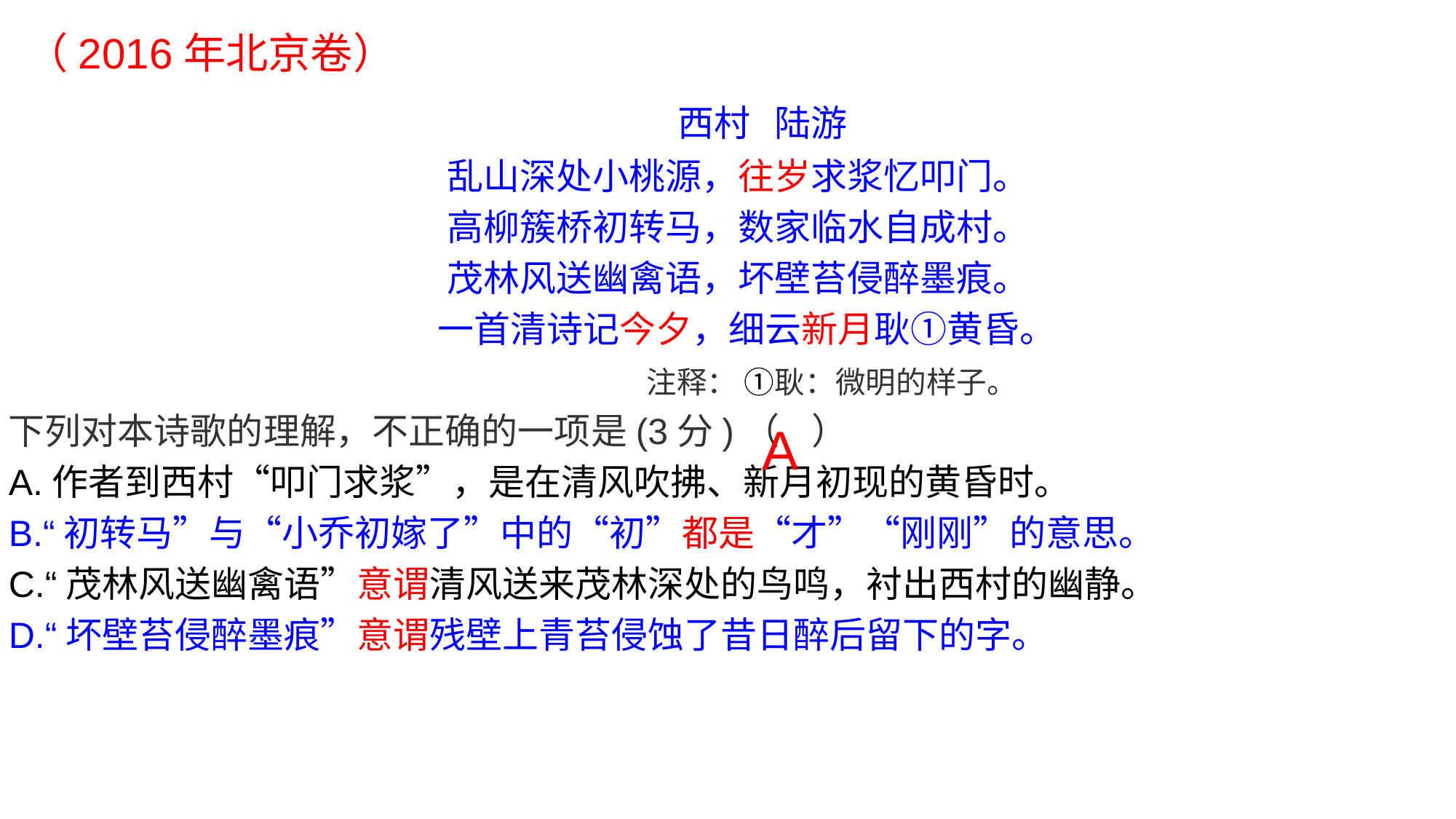

（2016年北京卷）
　西村   陆游
乱山深处小桃源，往岁求浆忆叩门。
高柳簇桥初转马，数家临水自成村。
茂林风送幽禽语，坏壁苔侵醉墨痕。
 一首清诗记今夕，细云新月耿①黄昏。
　　              注释： ①耿：微明的样子。
下列对本诗歌的理解，不正确的一项是(3分)（    ）
A.作者到西村“叩门求浆”，是在清风吹拂、新月初现的黄昏时。
B.“初转马”与“小乔初嫁了”中的“初”都是“才”“刚刚”的意思。
C.“茂林风送幽禽语”意谓清风送来茂林深处的鸟鸣，衬出西村的幽静。
D.“坏壁苔侵醉墨痕”意谓残壁上青苔侵蚀了昔日醉后留下的字。

A